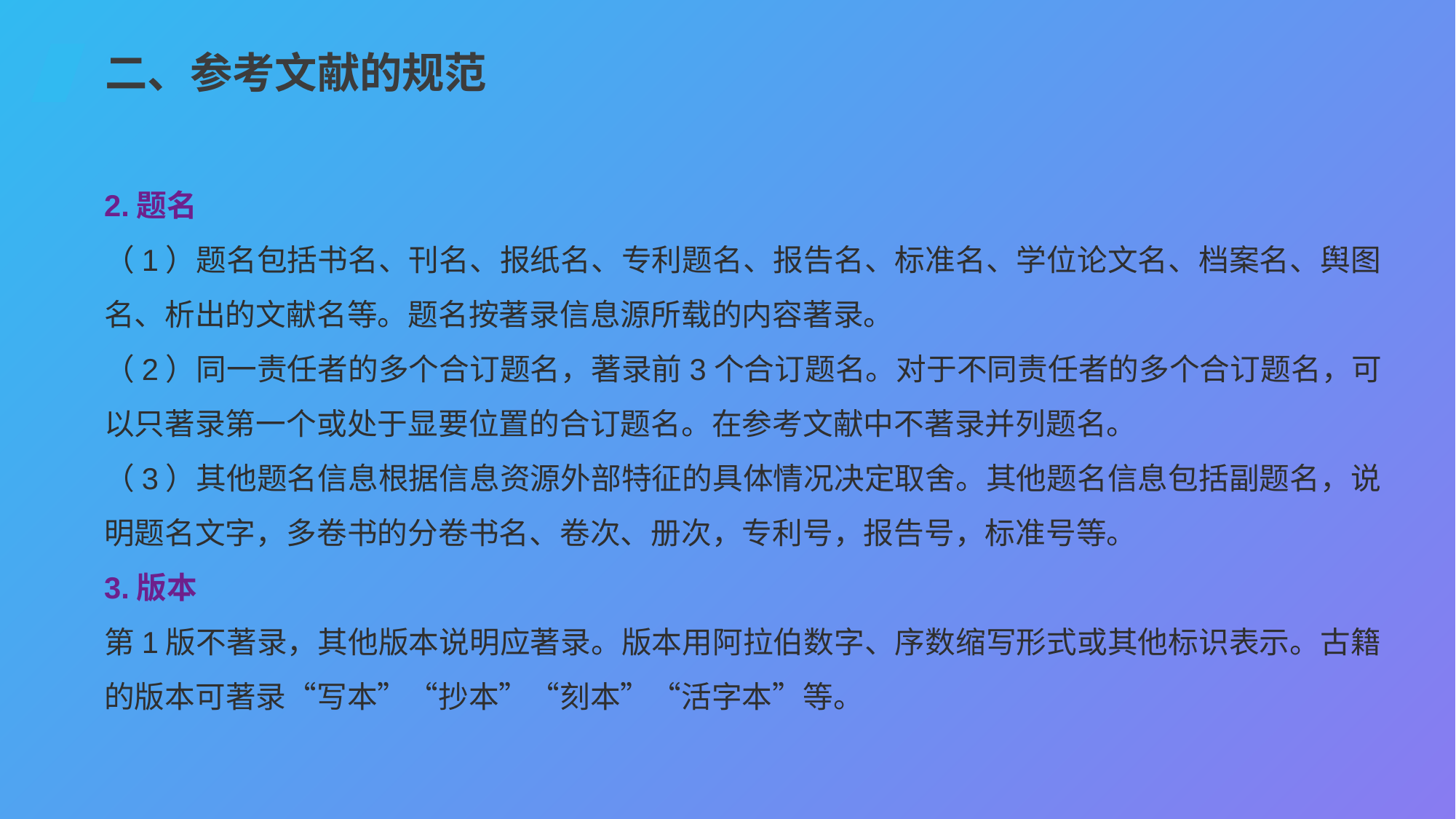

二、参考文献的规范
2.题名
（1）题名包括书名、刊名、报纸名、专利题名、报告名、标准名、学位论文名、档案名、舆图名、析出的文献名等。题名按著录信息源所载的内容著录。
（2）同一责任者的多个合订题名，著录前3个合订题名。对于不同责任者的多个合订题名，可以只著录第一个或处于显要位置的合订题名。在参考文献中不著录并列题名。
（3）其他题名信息根据信息资源外部特征的具体情况决定取舍。其他题名信息包括副题名，说明题名文字，多卷书的分卷书名、卷次、册次，专利号，报告号，标准号等。
3.版本
第1版不著录，其他版本说明应著录。版本用阿拉伯数字、序数缩写形式或其他标识表示。古籍的版本可著录“写本”“抄本”“刻本”“活字本”等。